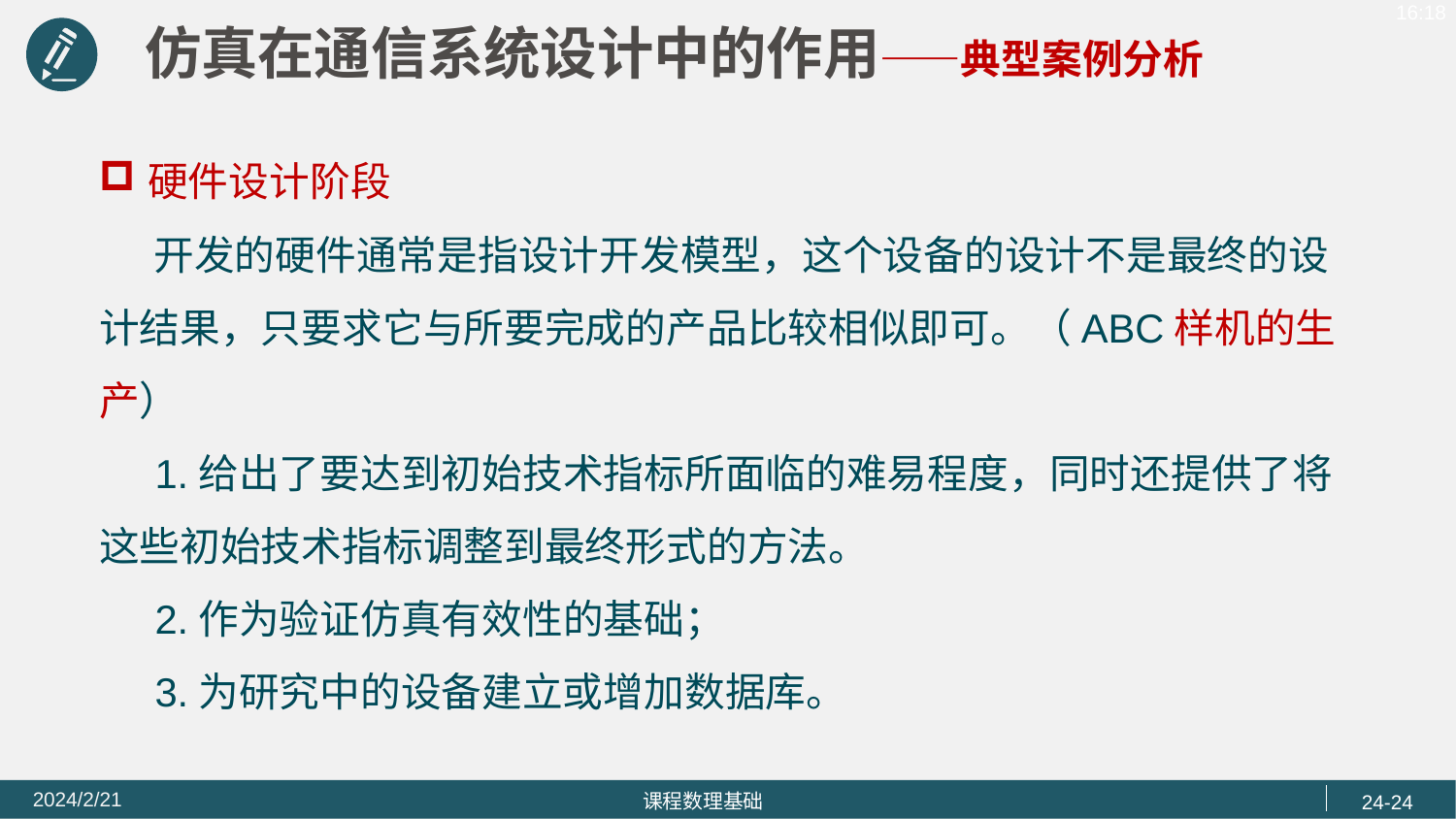

仿真在通信系统设计中的作用——典型案例分析

硬件设计阶段
     开发的硬件通常是指设计开发模型，这个设备的设计不是最终的设计结果，只要求它与所要完成的产品比较相似即可。（ABC样机的生产）
     1.给出了要达到初始技术指标所面临的难易程度，同时还提供了将这些初始技术指标调整到最终形式的方法。
     2.作为验证仿真有效性的基础；
     3.为研究中的设备建立或增加数据库。